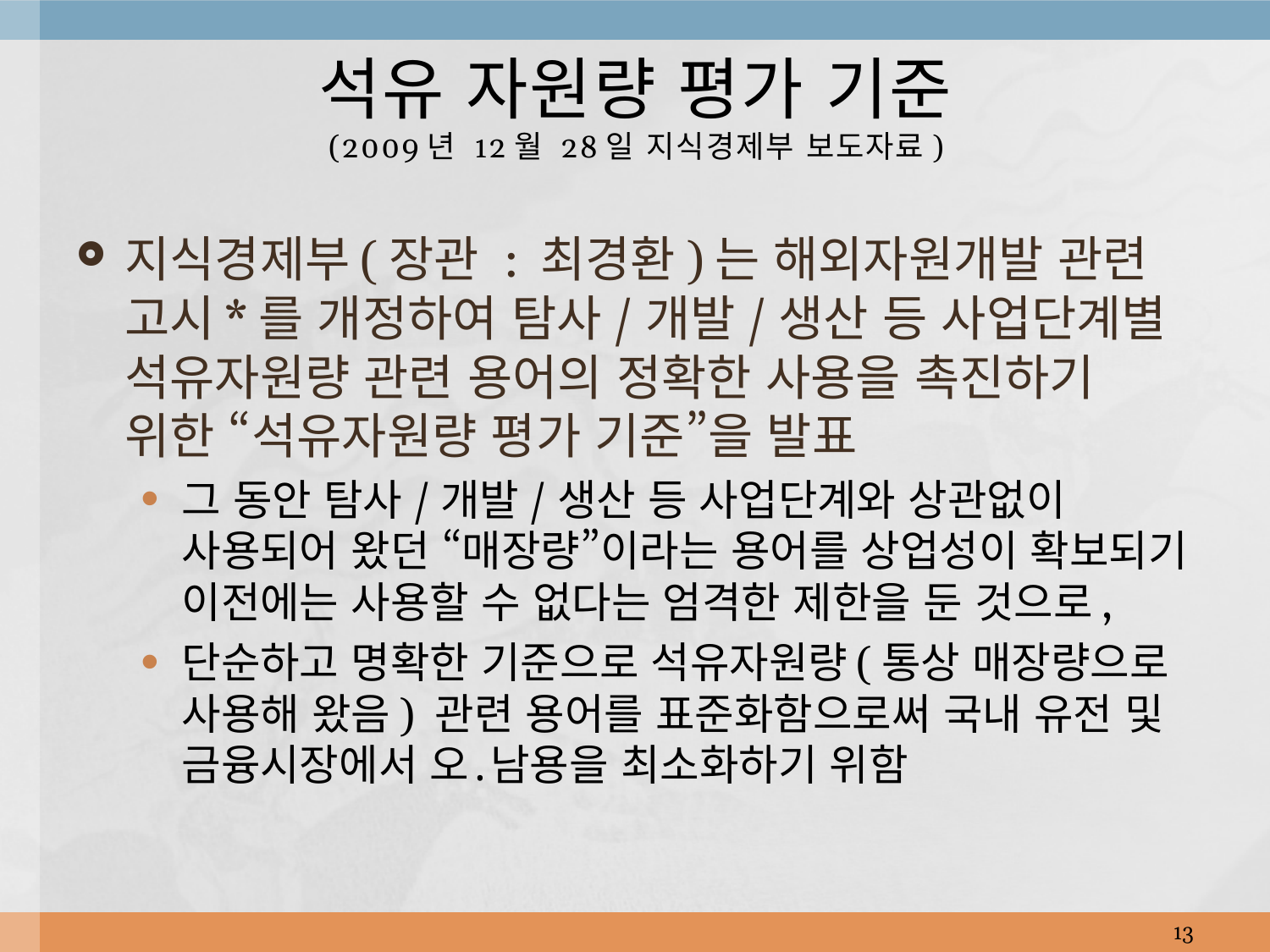

# 석유 자원량 평가 기준 (2009년 12월 28일 지식경제부 보도자료)
지식경제부(장관 : 최경환)는 해외자원개발 관련 고시*를 개정하여 탐사/개발/생산 등 사업단계별 석유자원량 관련 용어의 정확한 사용을 촉진하기 위한 “석유자원량 평가 기준”을 발표
그 동안 탐사/개발/생산 등 사업단계와 상관없이 사용되어 왔던 “매장량”이라는 용어를 상업성이 확보되기 이전에는 사용할 수 없다는 엄격한 제한을 둔 것으로,
단순하고 명확한 기준으로 석유자원량(통상 매장량으로 사용해 왔음) 관련 용어를 표준화함으로써 국내 유전 및 금융시장에서 오․남용을 최소화하기 위함
13